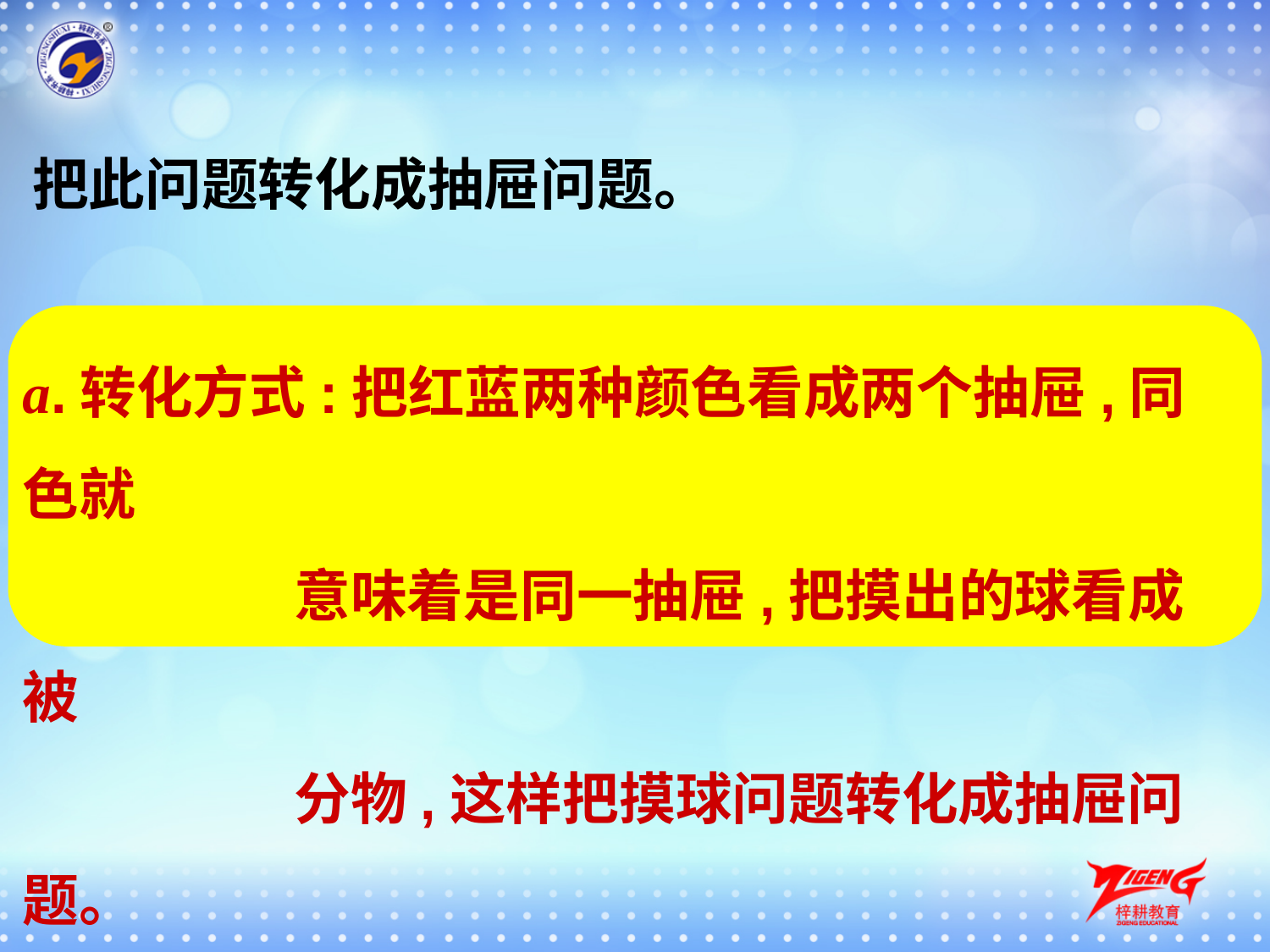

把此问题转化成抽屉问题。

a.转化方式:把红蓝两种颜色看成两个抽屉,同色就
                    意味着是同一抽屉,把摸出的球看成被
                    分物,这样把摸球问题转化成抽屉问题。